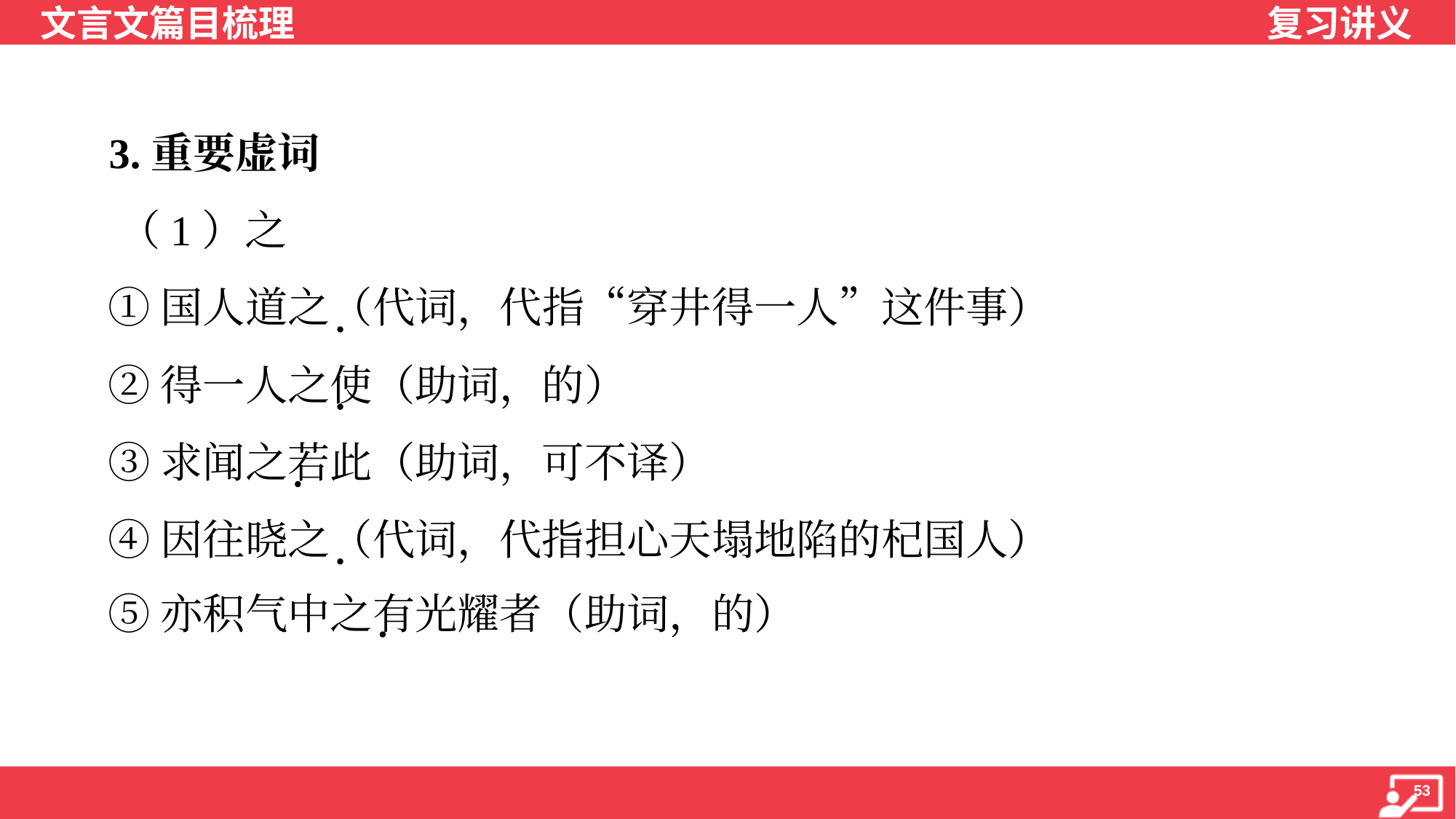

3.重要虚词
    （1）之
    ①国人道之（代词，代指“穿井得一人”这件事）
    ②得一人之使（助词，的）
    ③求闻之若此（助词，可不译）
    ④因往晓之（代词，代指担心天塌地陷的杞国人）
    ⑤亦积气中之有光耀者（助词，的）